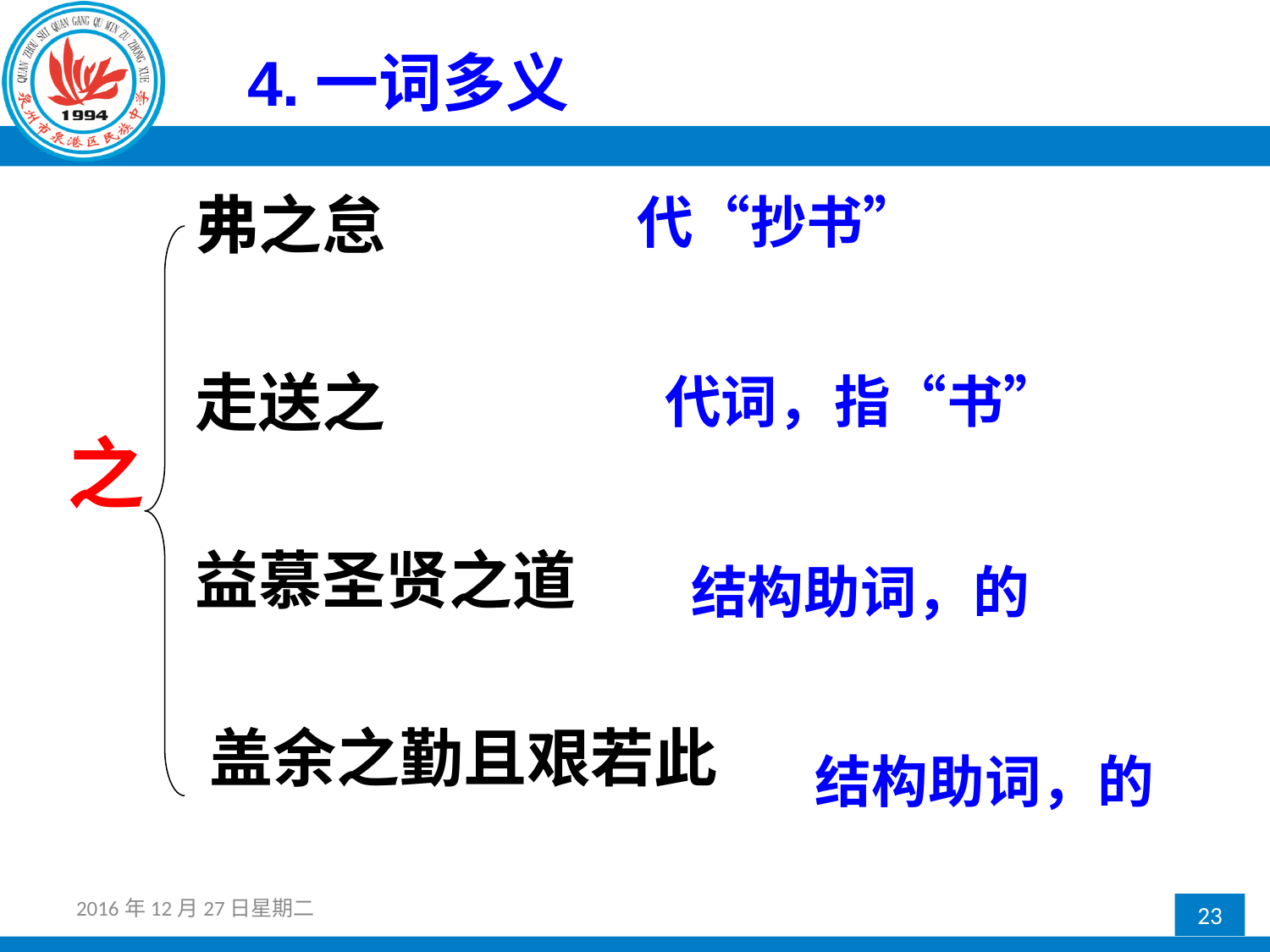

4.一词多义
  弗之怠

  走送之

  益慕圣贤之道

   盖余之勤且艰若此
            代“抄书”

        代词，指“书”
之
 结构助词，的
     结构助词，的
2016年12月27日星期二